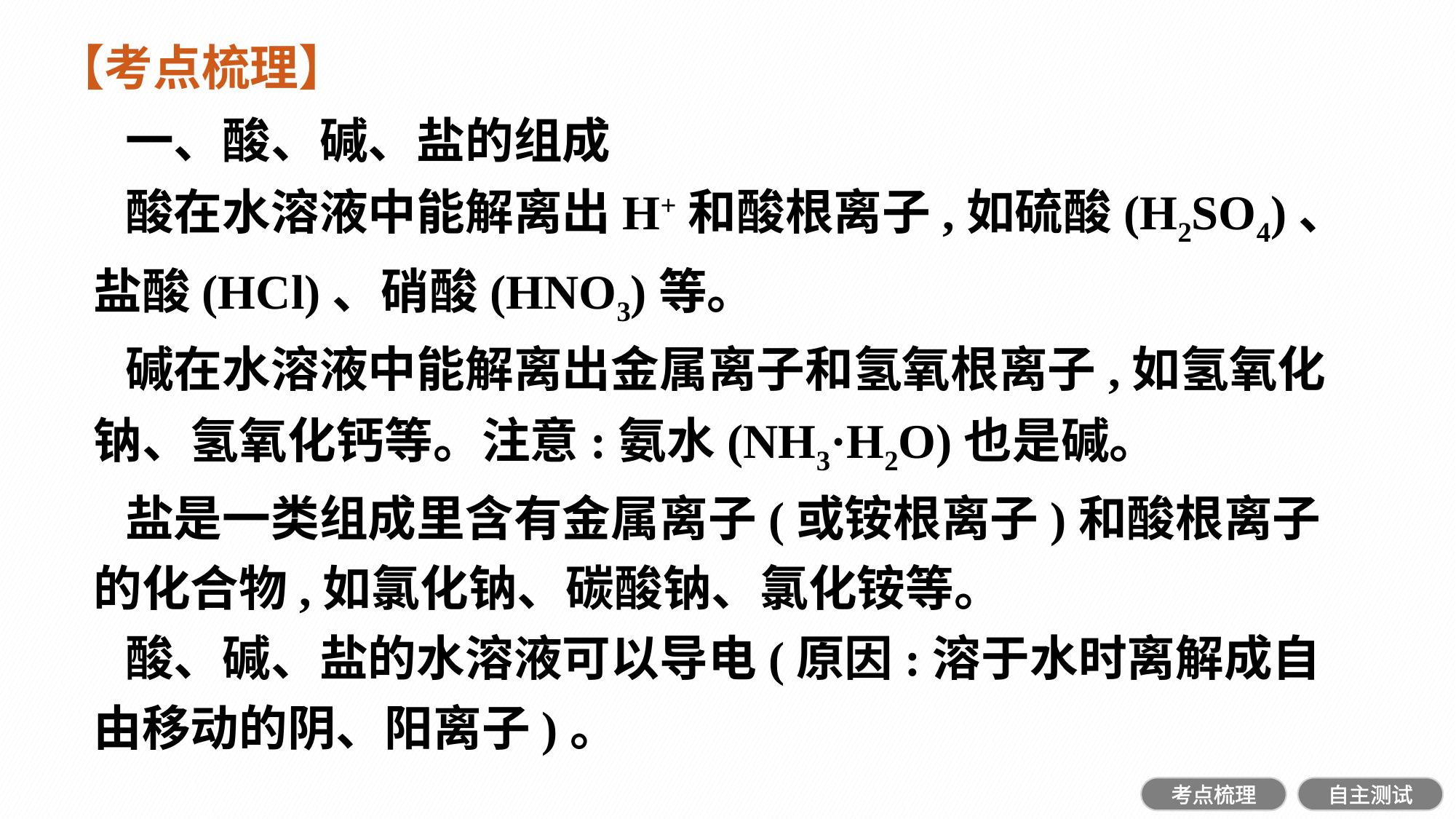

【考点梳理】
一、酸、碱、盐的组成
酸在水溶液中能解离出H+和酸根离子,如硫酸(H2SO4)、盐酸(HCl)、硝酸(HNO3)等。
碱在水溶液中能解离出金属离子和氢氧根离子,如氢氧化钠、氢氧化钙等。注意:氨水(NH3·H2O)也是碱。
盐是一类组成里含有金属离子(或铵根离子)和酸根离子的化合物,如氯化钠、碳酸钠、氯化铵等。
酸、碱、盐的水溶液可以导电(原因:溶于水时离解成自由移动的阴、阳离子)。